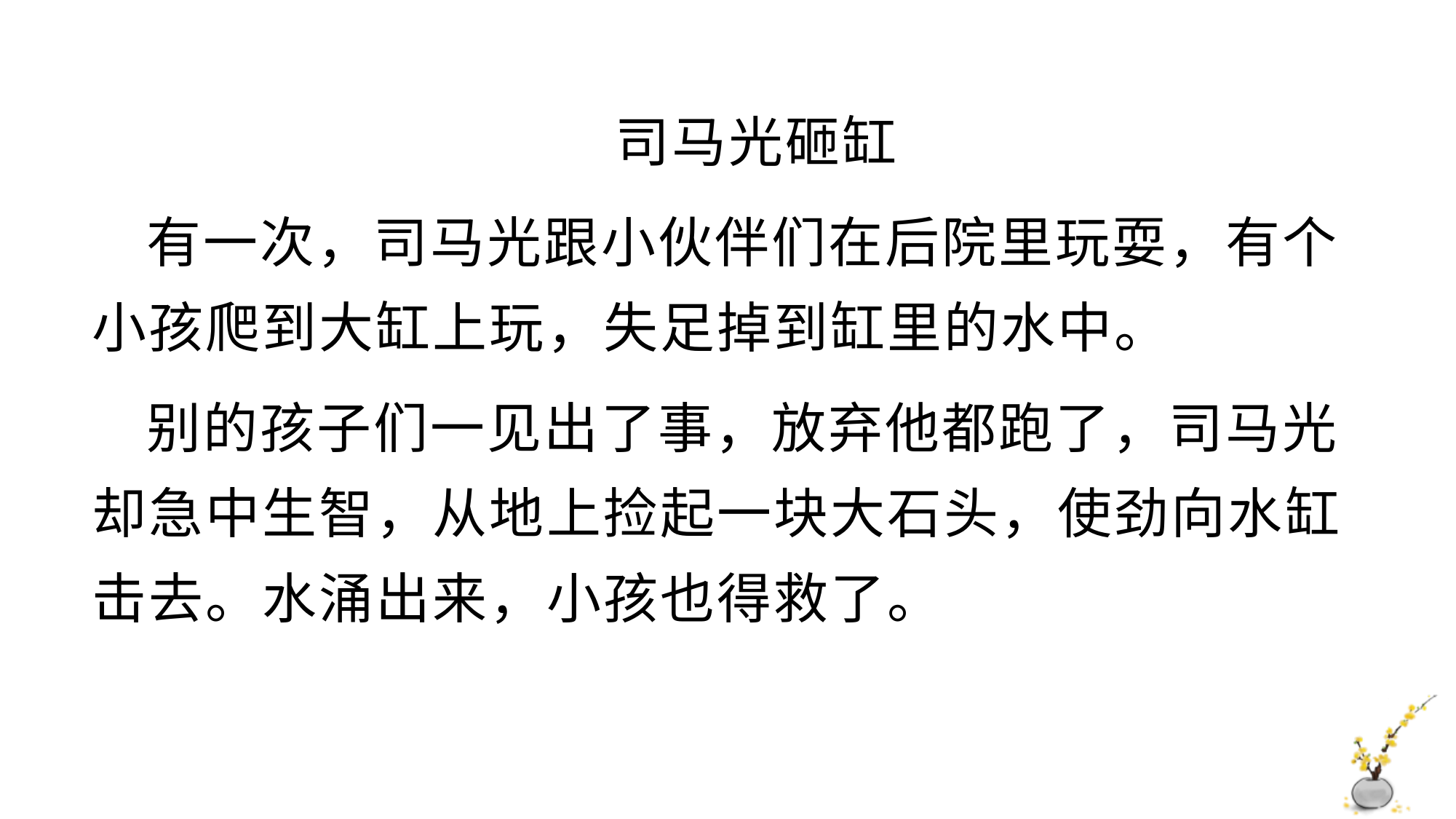

司马光砸缸
有一次，司马光跟小伙伴们在后院里玩耍，有个小孩爬到大缸上玩，失足掉到缸里的水中。
别的孩子们一见出了事，放弃他都跑了，司马光却急中生智，从地上捡起一块大石头，使劲向水缸击去。水涌出来，小孩也得救了。